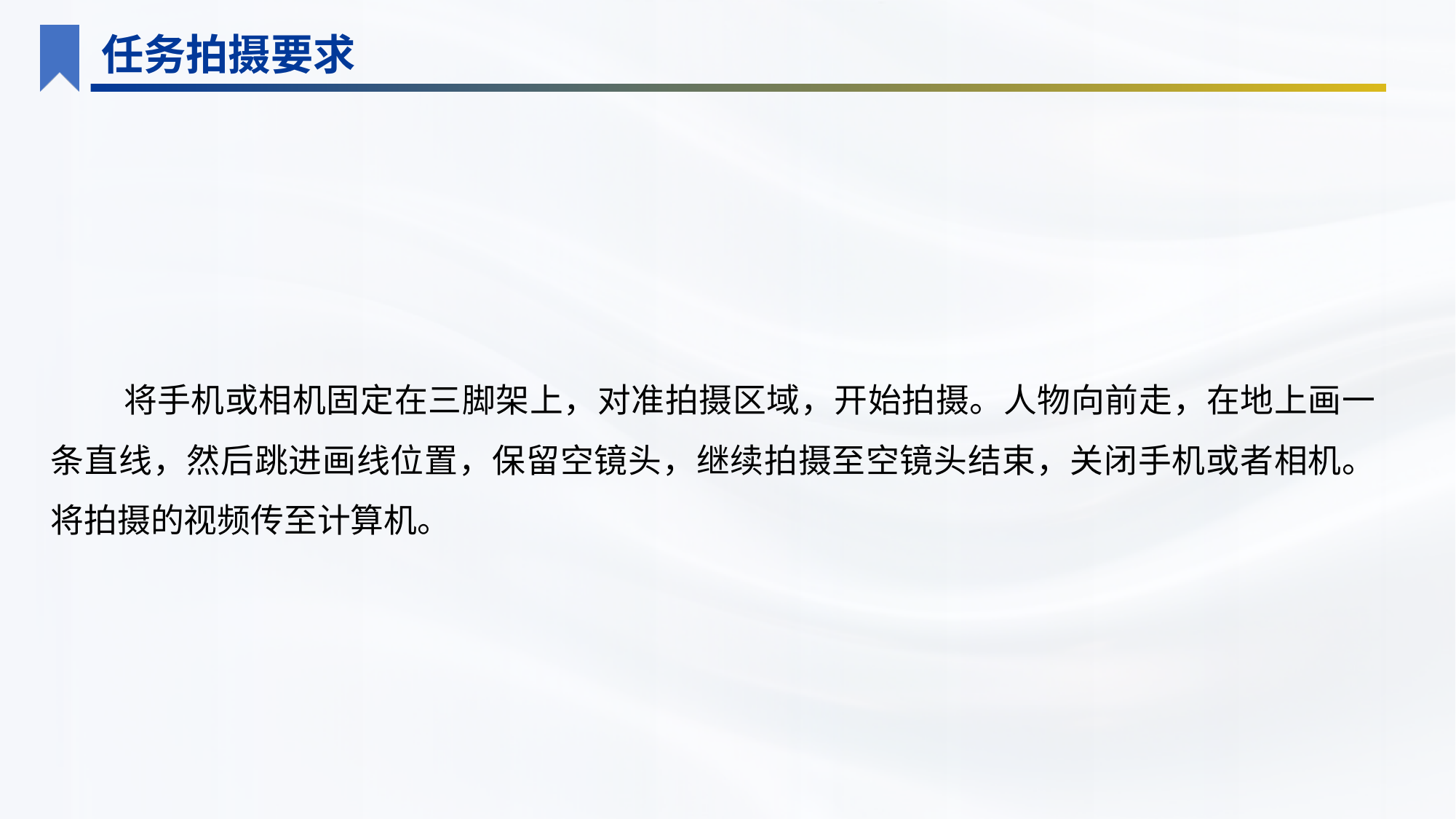

任务拍摄要求
将手机或相机固定在三脚架上，对准拍摄区域，开始拍摄。人物向前走，在地上画一条直线，然后跳进画线位置，保留空镜头，继续拍摄至空镜头结束，关闭手机或者相机。将拍摄的视频传至计算机。